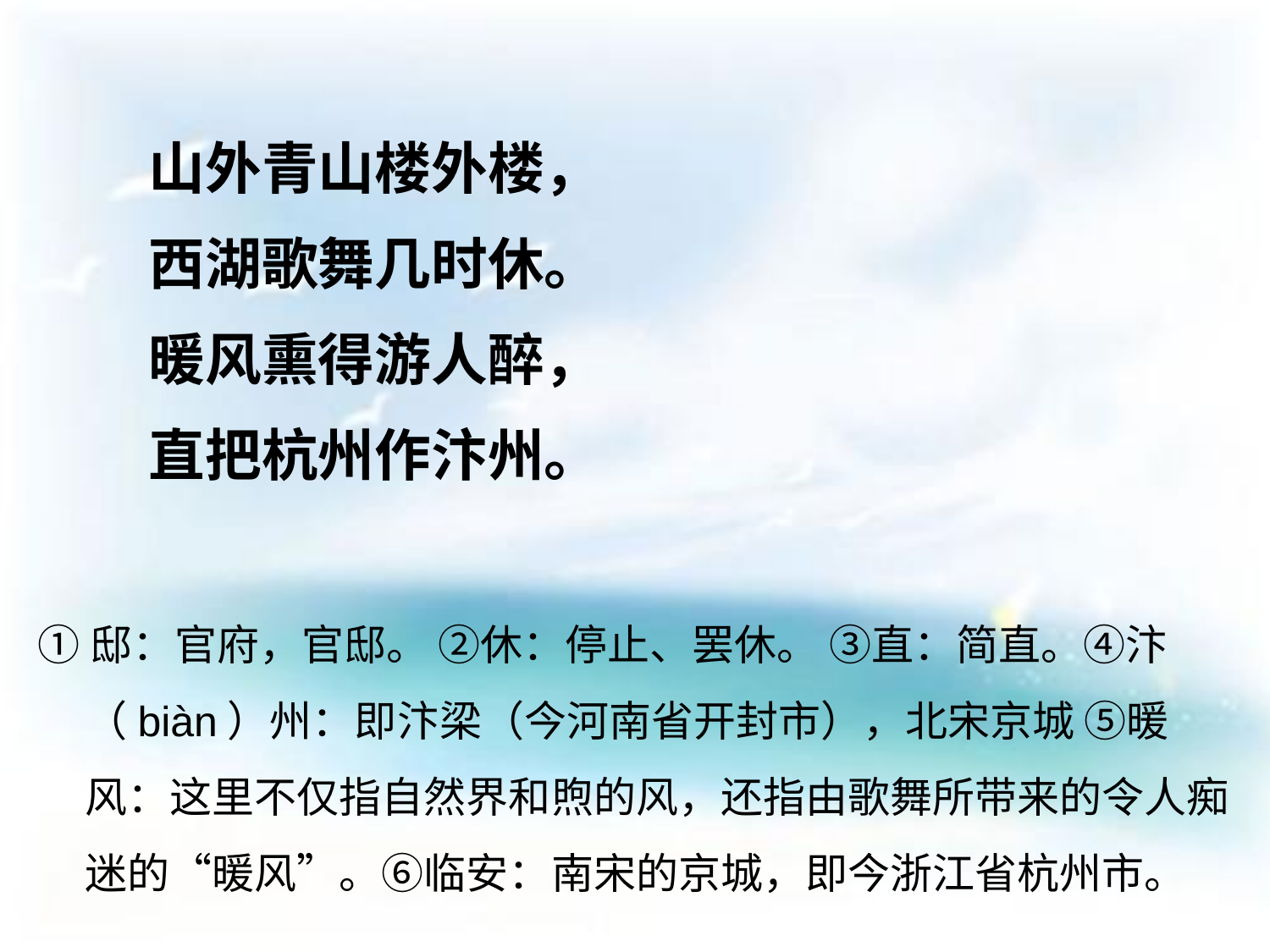

山外青山楼外楼，
西湖歌舞几时休。
暖风熏得游人醉，
直把杭州作汴州。

①邸：官府，官邸。 ②休：停止、罢休。 ③直：简直。④汴（biàn）州：即汴梁（今河南省开封市），北宋京城 ⑤暖风：这里不仅指自然界和煦的风，还指由歌舞所带来的令人痴迷的“暖风”。⑥临安：南宋的京城，即今浙江省杭州市。
PPT模板：www.1ppt.com/moban/                  PPT素材：www.1ppt.com/sucai/
PPT背景：www.1ppt.com/beijing/                   PPT图表：www.1ppt.com/tubiao/
PPT下载：www.1ppt.com/xiazai/                     PPT教程： www.1ppt.com/powerpoint/
资料下载：www.1ppt.com/ziliao/                   范文下载：www.1ppt.com/fanwen/
试卷下载：www.1ppt.com/shiti/                     教案下载：www.1ppt.com/jiaoan/
PPT论坛：www.1ppt.cn                                     PPT课件：www.1ppt.com/kejian/
语文课件：www.1ppt.com/kejian/yuwen/    数学课件：www.1ppt.com/kejian/shuxue/
英语课件：www.1ppt.com/kejian/yingyu/    美术课件：www.1ppt.com/kejian/meishu/
科学课件：www.1ppt.com/kejian/kexue/     物理课件：www.1ppt.com/kejian/wuli/
化学课件：www.1ppt.com/kejian/huaxue/  生物课件：www.1ppt.com/kejian/shengwu/
地理课件：www.1ppt.com/kejian/dili/          历史课件：www.1ppt.com/kejian/lishi/